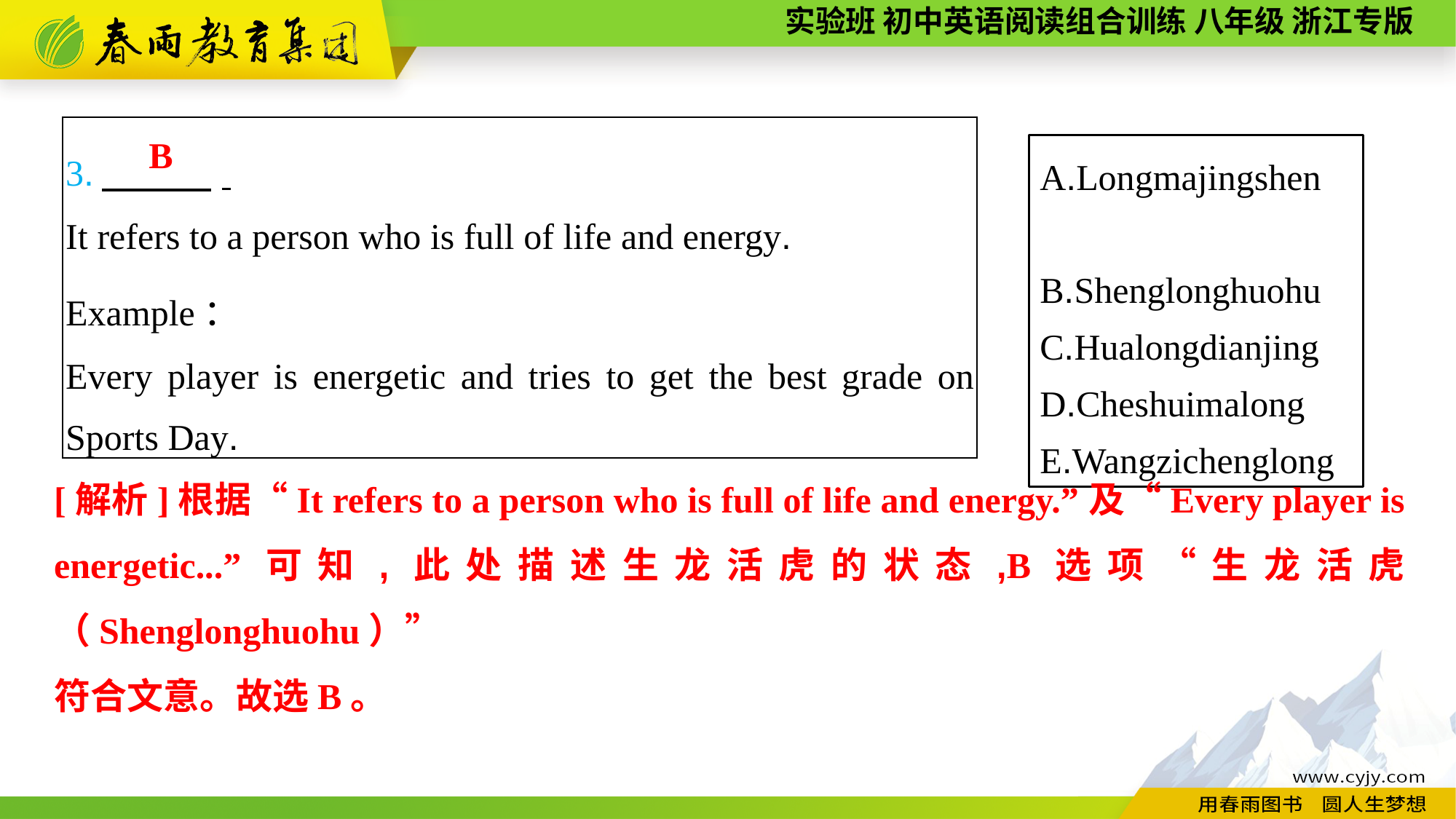

| 3.　　　. It refers to a person who is full of life and energy. Example： Every player is energetic and tries to get the best grade on Sports Day. |
| --- |
B
A.Longmajingshen
B.Shenglonghuohu
C.Hualongdianjing
D.Cheshuimalong
E.Wangzichenglong
[解析]根据“It refers to a person who is full of life and energy.”及“Every player is energetic...”可知,此处描述生龙活虎的状态,B选项“生龙活虎（Shenglonghuohu）”
符合文意。故选B。